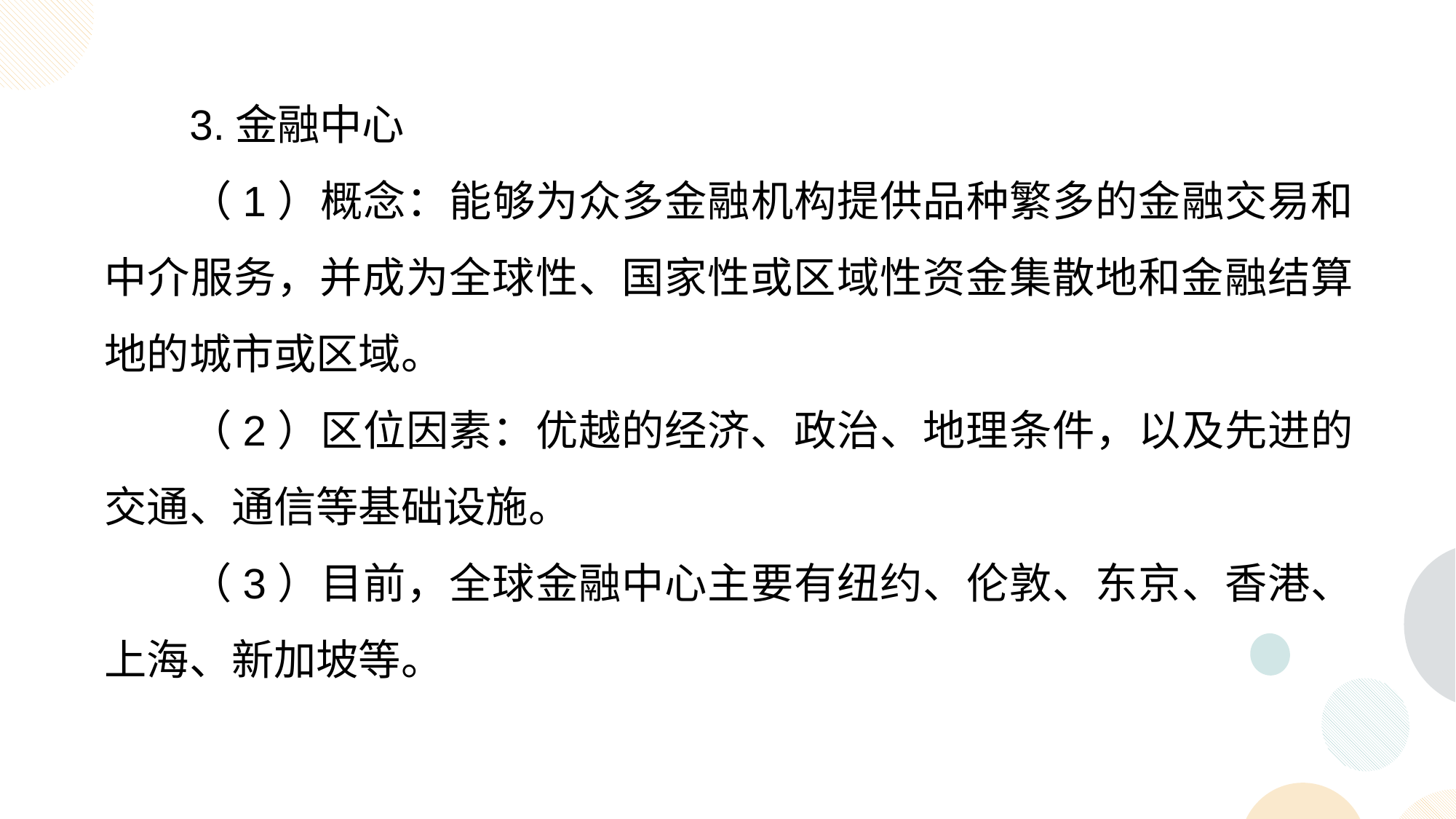

3.金融中心
（1）概念：能够为众多金融机构提供品种繁多的金融交易和中介服务，并成为全球性、国家性或区域性资金集散地和金融结算地的城市或区域。
（2）区位因素：优越的经济、政治、地理条件，以及先进的交通、通信等基础设施。
（3）目前，全球金融中心主要有纽约、伦敦、东京、香港、上海、新加坡等。